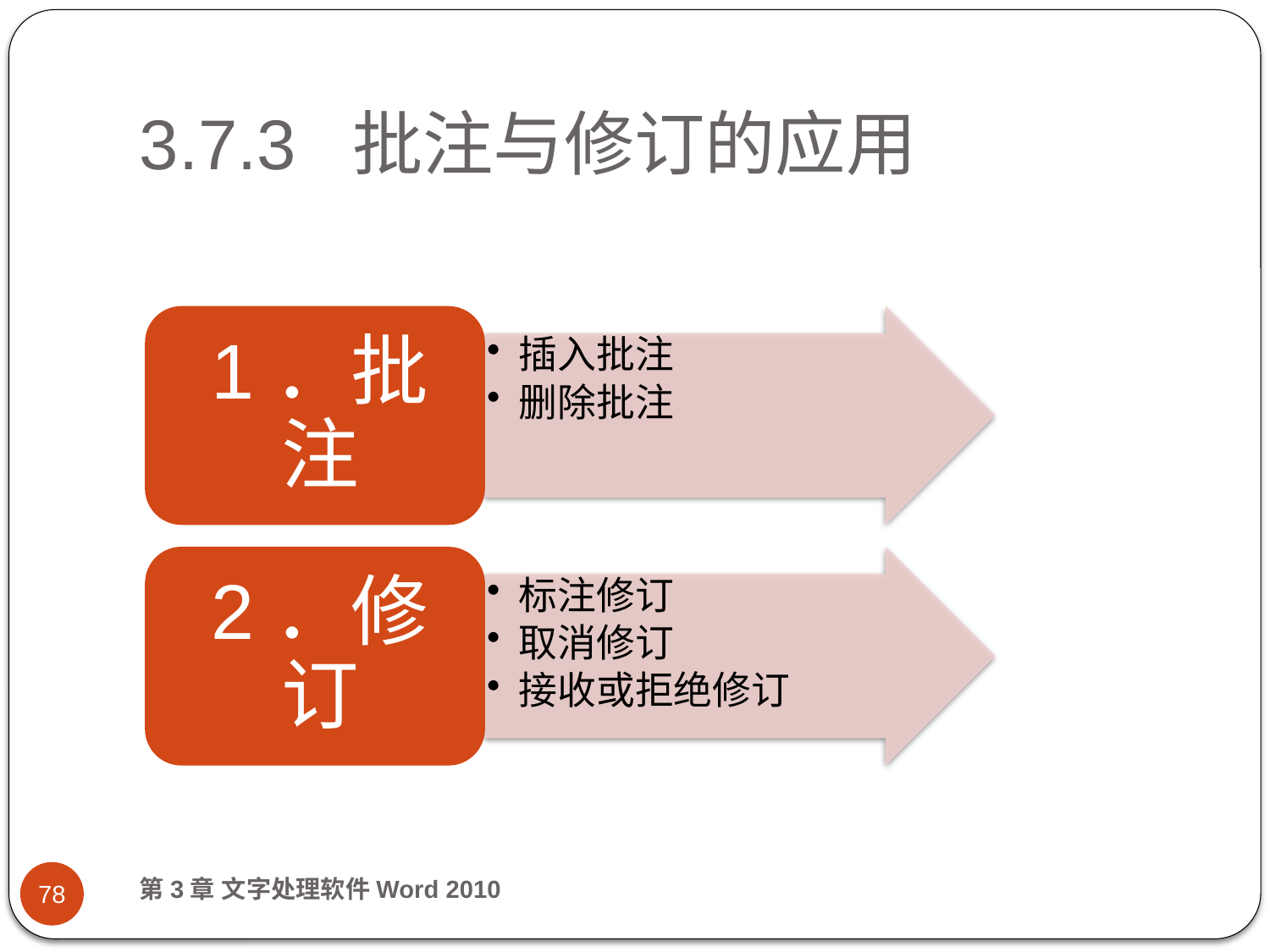

# 3.7.3  批注与修订的应用
插入批注
删除批注
1．批注
标注修订
取消修订
接收或拒绝修订
2．修订
第3章 文字处理软件Word 2010
78